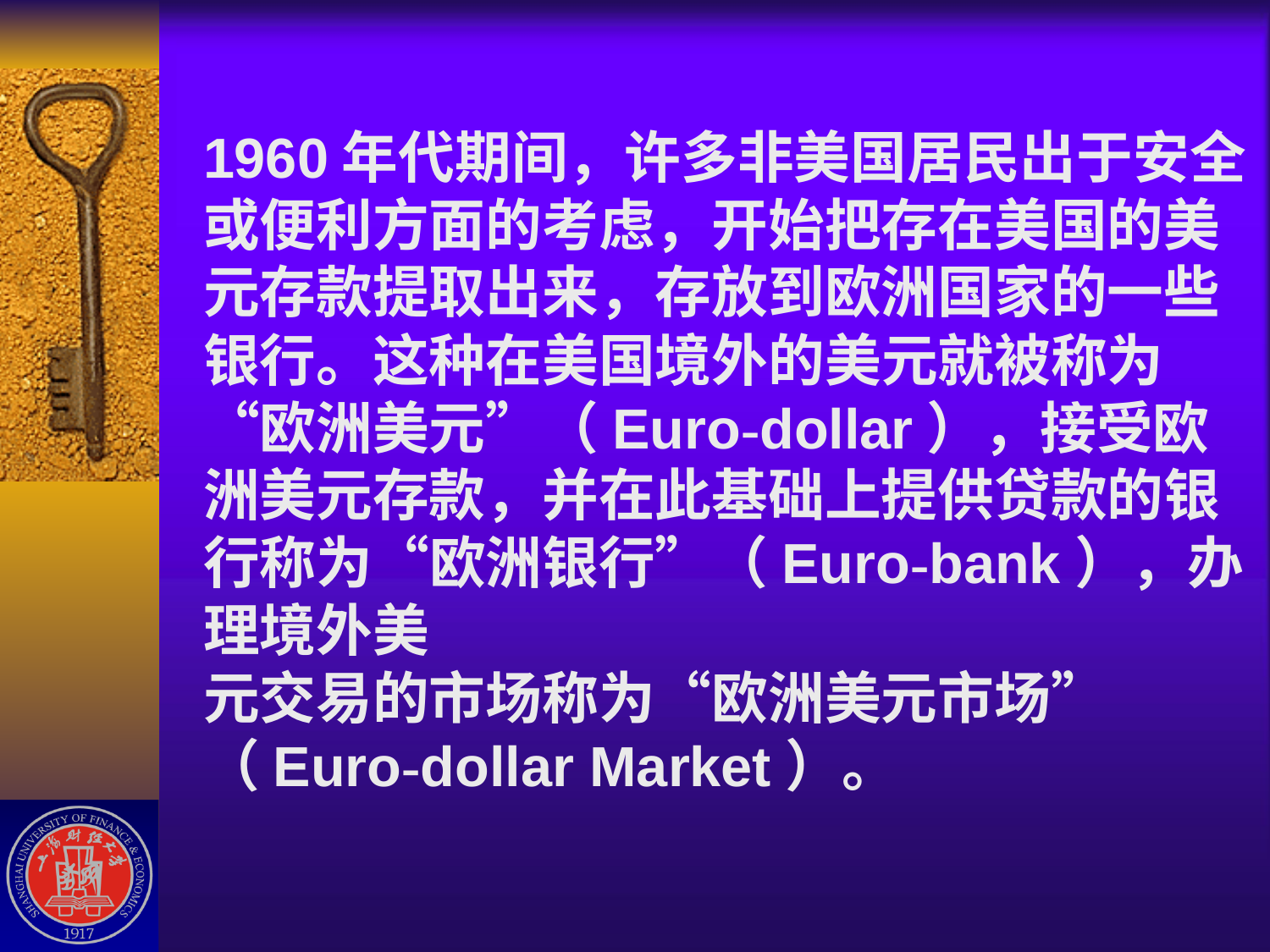

# 1960年代期间，许多非美国居民出于安全或便利方面的考虑，开始把存在美国的美元存款提取出来，存放到欧洲国家的一些银行。这种在美国境外的美元就被称为“欧洲美元”（Euro-dollar），接受欧洲美元存款，并在此基础上提供贷款的银行称为“欧洲银行”（Euro-bank），办理境外美 元交易的市场称为“欧洲美元市场” （Euro-dollar Market）。